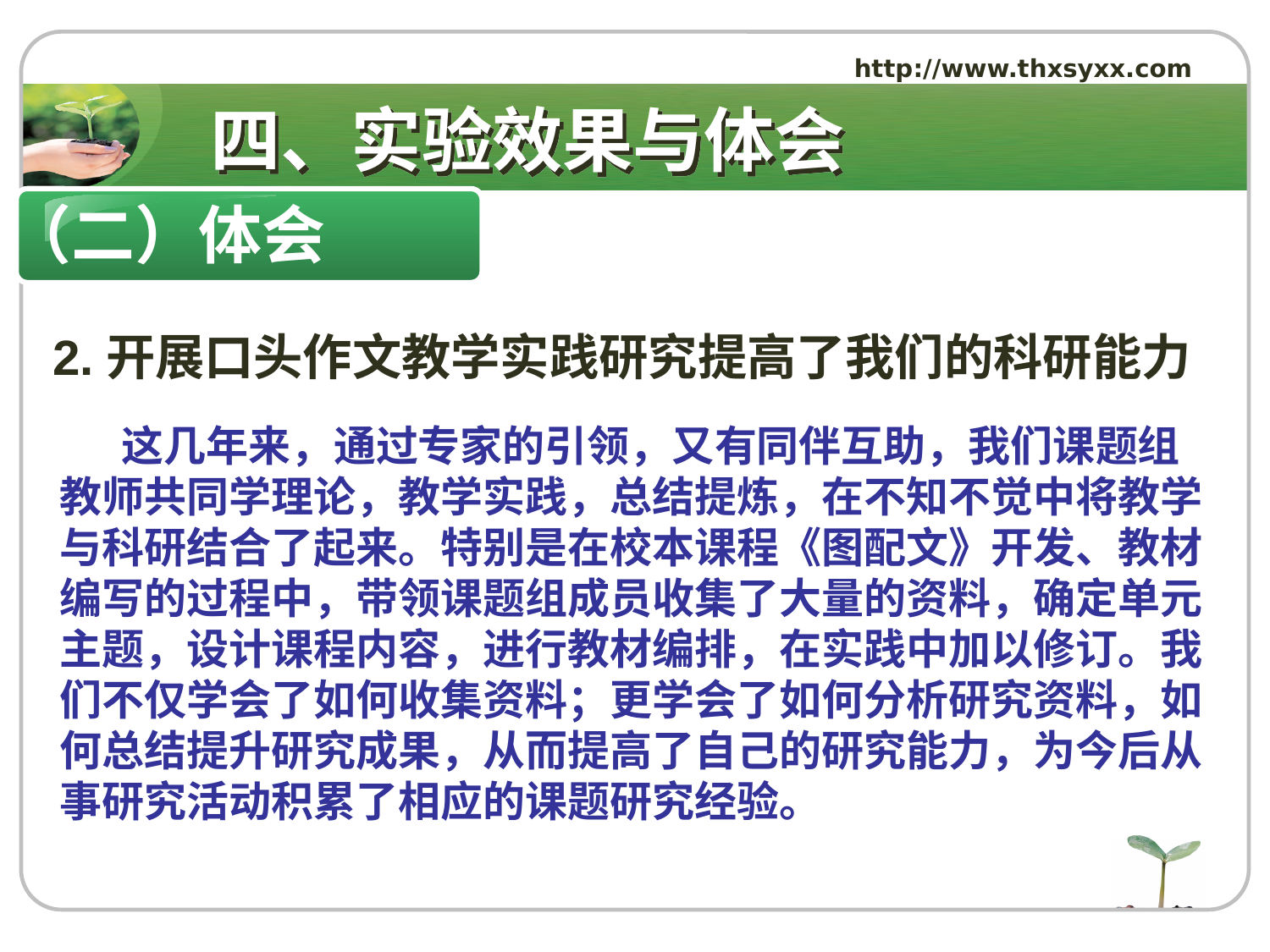

http://www.thxsyxx.com
# 四、实验效果与体会
（二）体会

  2.开展口头作文教学实践研究提高了我们的科研能力
       这几年来，通过专家的引领，又有同伴互助，我们课题组教师共同学理论，教学实践，总结提炼，在不知不觉中将教学与科研结合了起来。特别是在校本课程《图配文》开发、教材编写的过程中，带领课题组成员收集了大量的资料，确定单元主题，设计课程内容，进行教材编排，在实践中加以修订。我们不仅学会了如何收集资料；更学会了如何分析研究资料，如何总结提升研究成果，从而提高了自己的研究能力，为今后从事研究活动积累了相应的课题研究经验。